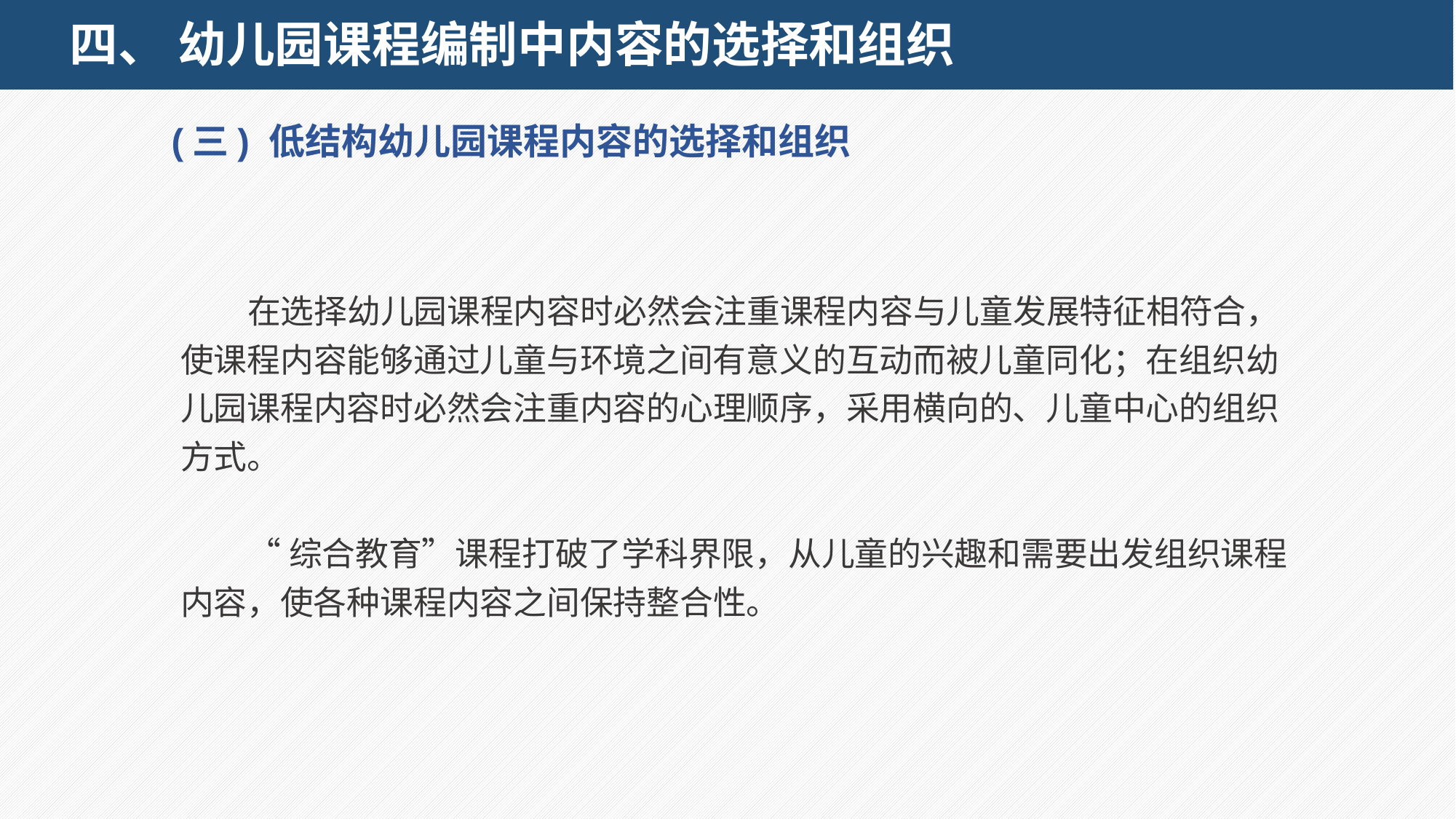

# 四、 幼儿园课程编制中内容的选择和组织
(三) 低结构幼儿园课程内容的选择和组织

在选择幼儿园课程内容时必然会注重课程内容与儿童发展特征相符合，使课程内容能够通过儿童与环境之间有意义的互动而被儿童同化；在组织幼儿园课程内容时必然会注重内容的心理顺序，采用横向的、儿童中心的组织方式。

“综合教育”课程打破了学科界限，从儿童的兴趣和需要出发组织课程内容，使各种课程内容之间保持整合性。